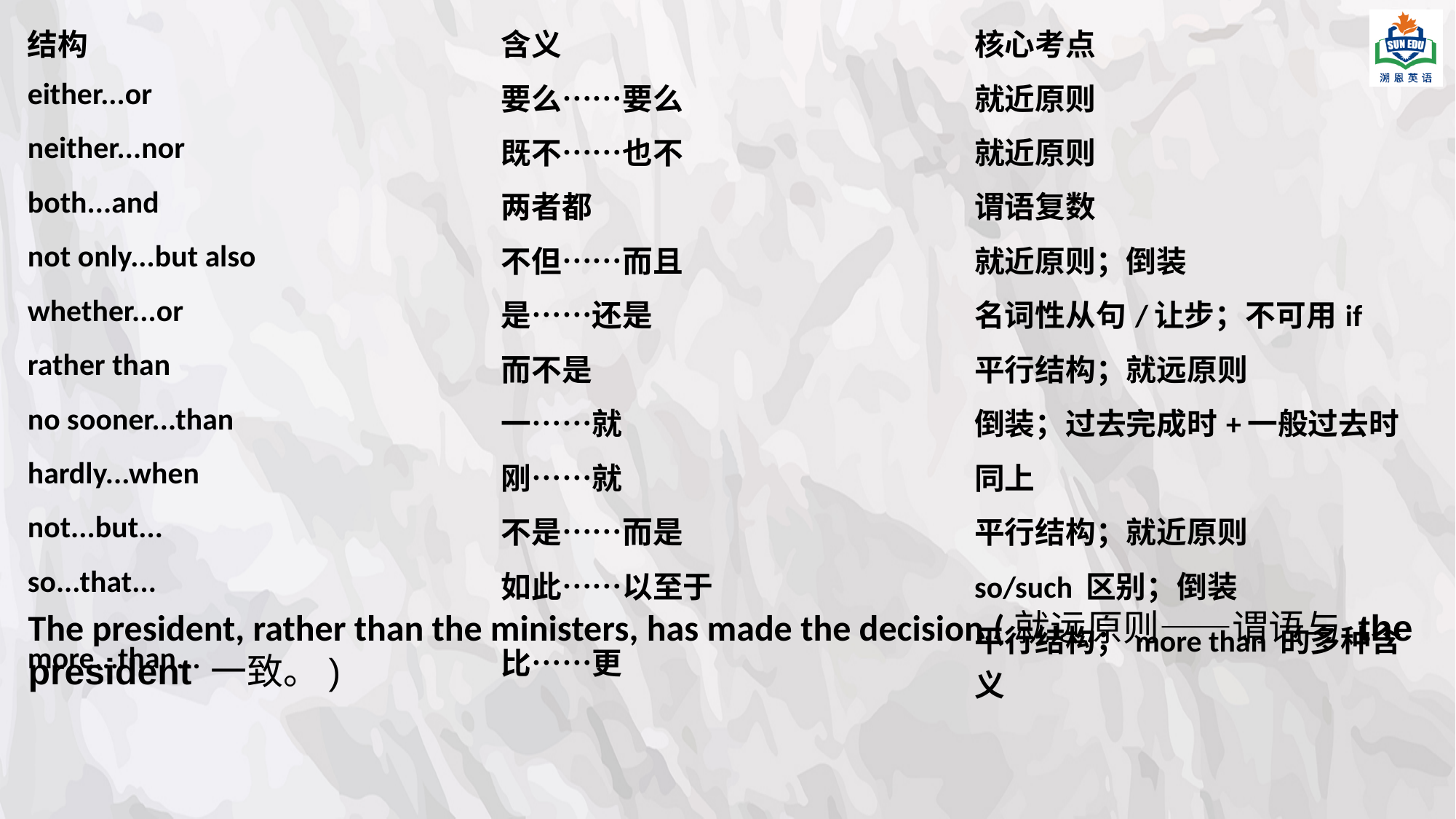

| 结构 | 含义 | 核心考点 |
| --- | --- | --- |
| either...or | 要么……要么 | 就近原则 |
| neither...nor | 既不……也不 | 就近原则 |
| both...and | 两者都 | 谓语复数 |
| not only...but also | 不但……而且 | 就近原则；倒装 |
| whether...or | 是……还是 | 名词性从句/让步；不可用if |
| rather than | 而不是 | 平行结构；就远原则 |
| no sooner...than | 一……就 | 倒装；过去完成时+一般过去时 |
| hardly...when | 刚……就 | 同上 |
| not...but... | 不是……而是 | 平行结构；就近原则 |
| so...that... | 如此……以至于 | so/such 区别；倒装 |
| more...than... | 比……更 | 平行结构；more than 的多种含义 |
The president, rather than the ministers, has made the decision.(就远原则——谓语与 the president 一致。)